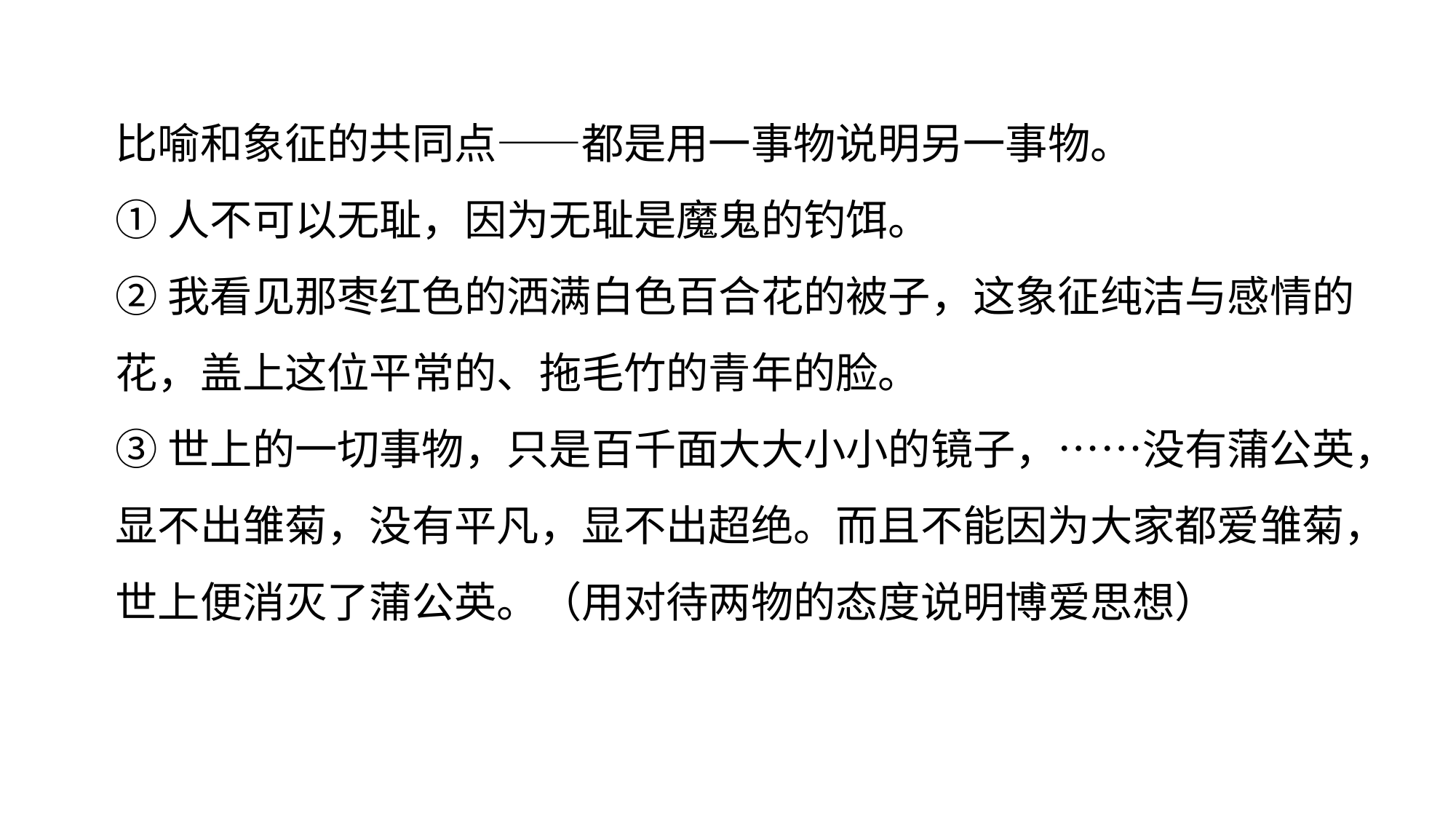

比喻和象征的共同点——都是用一事物说明另一事物。
①人不可以无耻，因为无耻是魔鬼的钓饵。
②我看见那枣红色的洒满白色百合花的被子，这象征纯洁与感情的花，盖上这位平常的、拖毛竹的青年的脸。
③世上的一切事物，只是百千面大大小小的镜子，……没有蒲公英，显不出雏菊，没有平凡，显不出超绝。而且不能因为大家都爱雏菊，世上便消灭了蒲公英。（用对待两物的态度说明博爱思想）